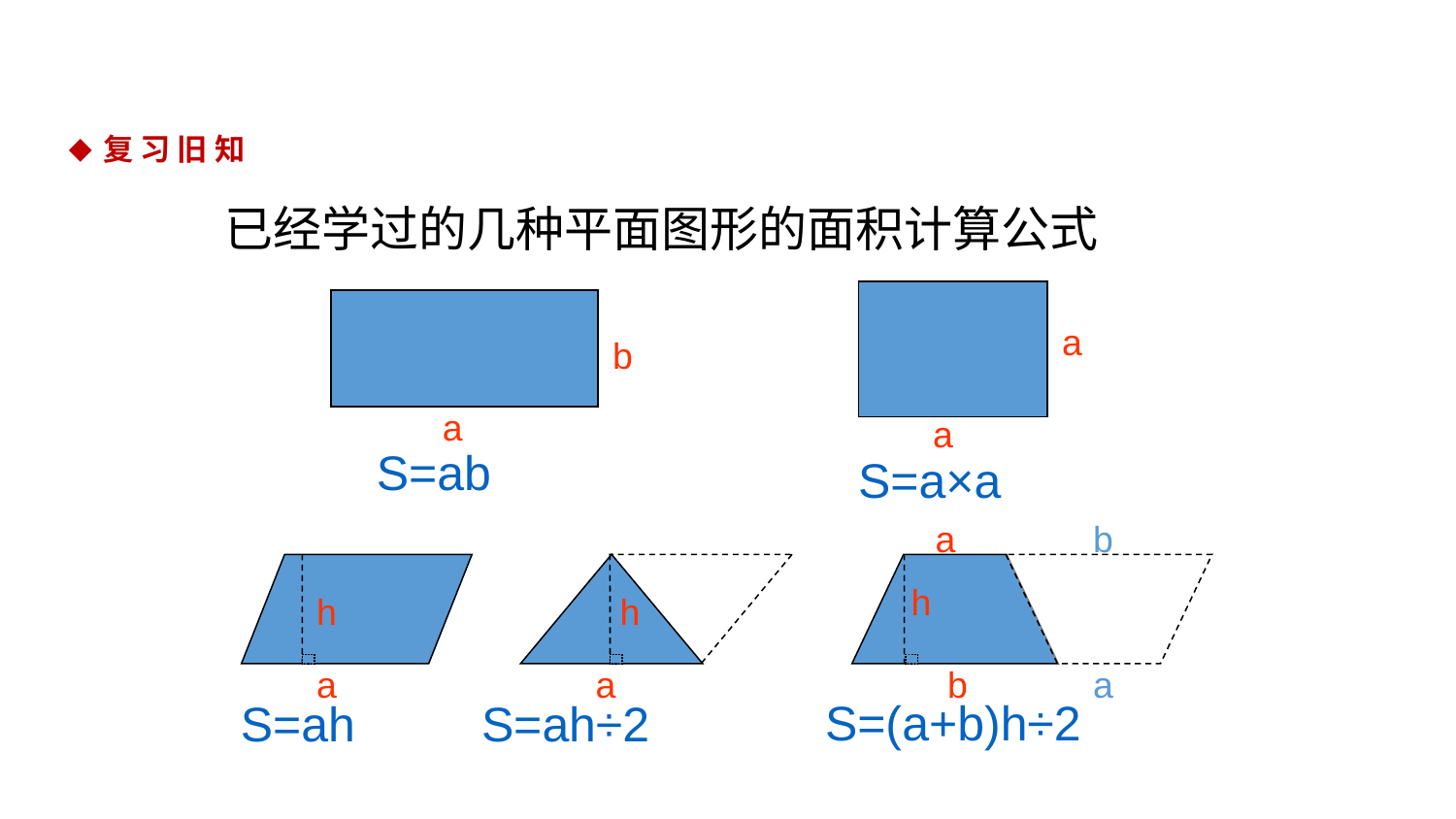

复 习 旧 知
# 已经学过的几种平面图形的面积计算公式

a
a

b
a
S=ab
S=a×a
a

h
b
b

a

h
a

h
a

S=(a+b)h÷2
S=ah
S=ah÷2